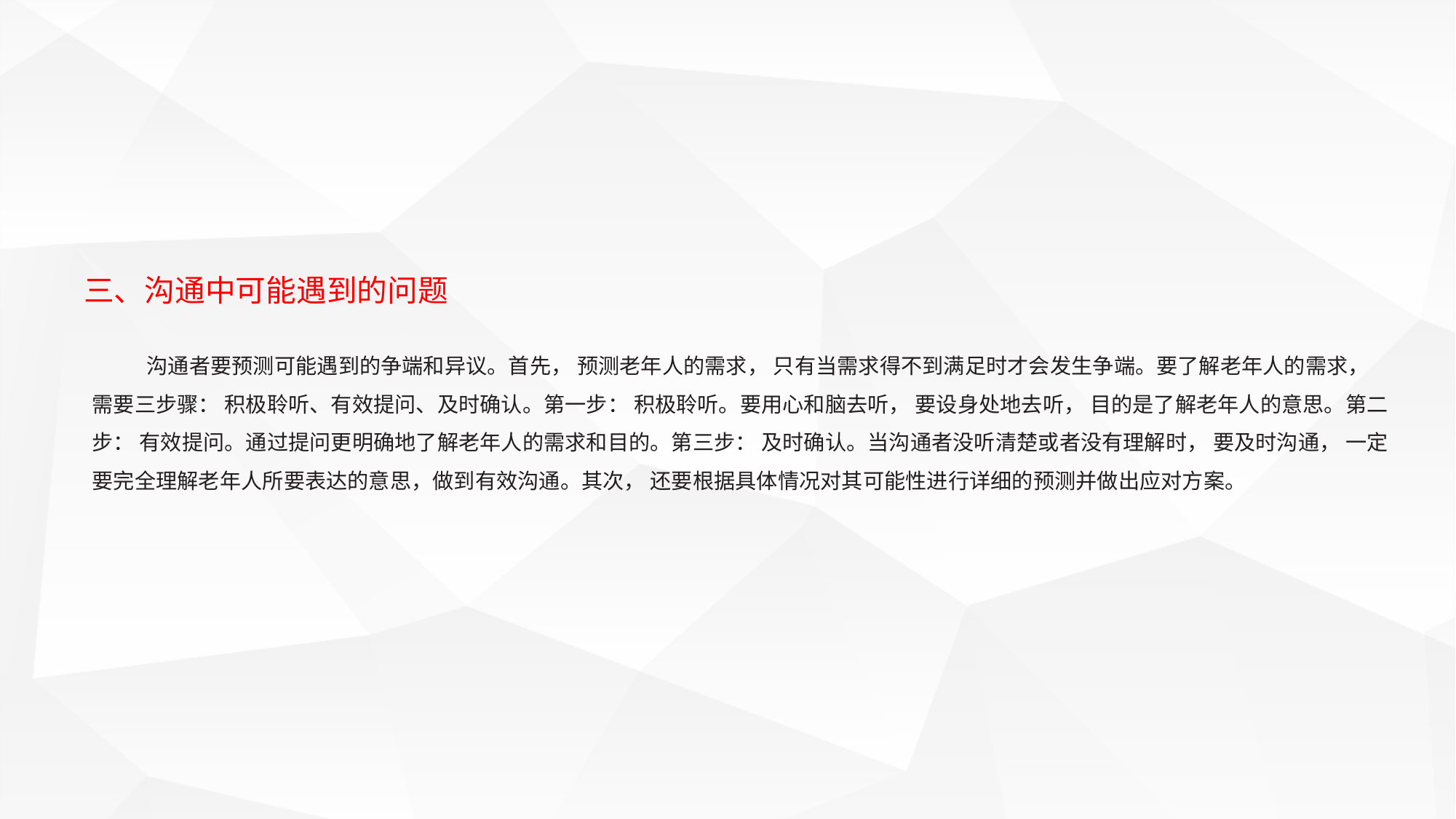

三、沟通中可能遇到的问题
沟通者要预测可能遇到的争端和异议。首先， 预测老年人的需求， 只有当需求得不到满足时才会发生争端。要了解老年人的需求， 需要三步骤： 积极聆听、有效提问、及时确认。第一步： 积极聆听。要用心和脑去听， 要设身处地去听， 目的是了解老年人的意思。第二步： 有效提问。通过提问更明确地了解老年人的需求和目的。第三步： 及时确认。当沟通者没听清楚或者没有理解时， 要及时沟通， 一定要完全理解老年人所要表达的意思，做到有效沟通。其次， 还要根据具体情况对其可能性进行详细的预测并做出应对方案。